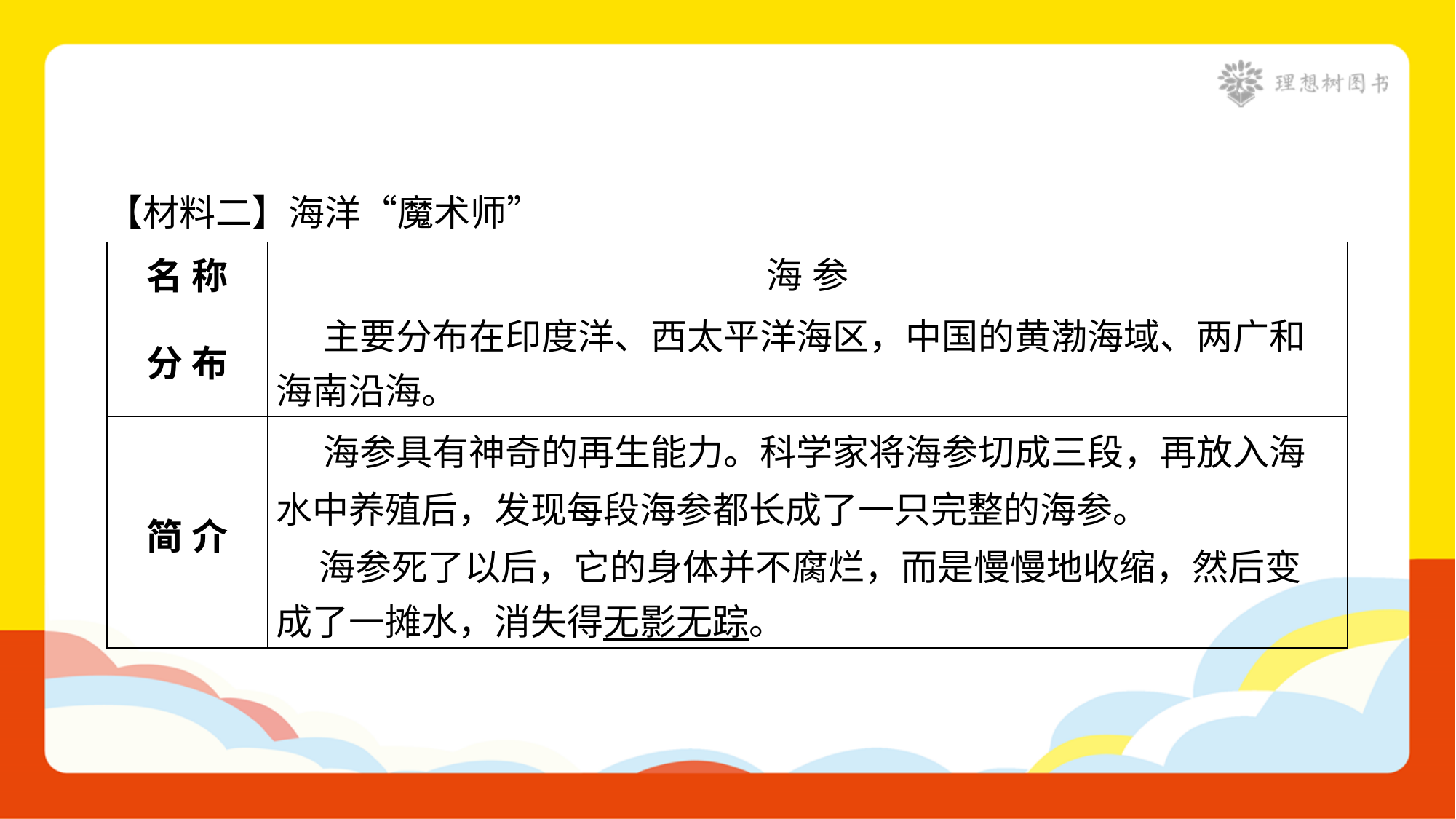

【材料二】海洋“魔术师”
| 名 称 | 海 参 |
| --- | --- |
| 分 布 | 主要分布在印度洋、西太平洋海区，中国的黄渤海域、两广和 海南沿海。 |
| 简 介 | 海参具有神奇的再生能力。科学家将海参切成三段，再放入海 水中养殖后，发现每段海参都长成了一只完整的海参。 海参死了以后，它的身体并不腐烂，而是慢慢地收缩，然后变 成了一摊水，消失得无影无踪。 |